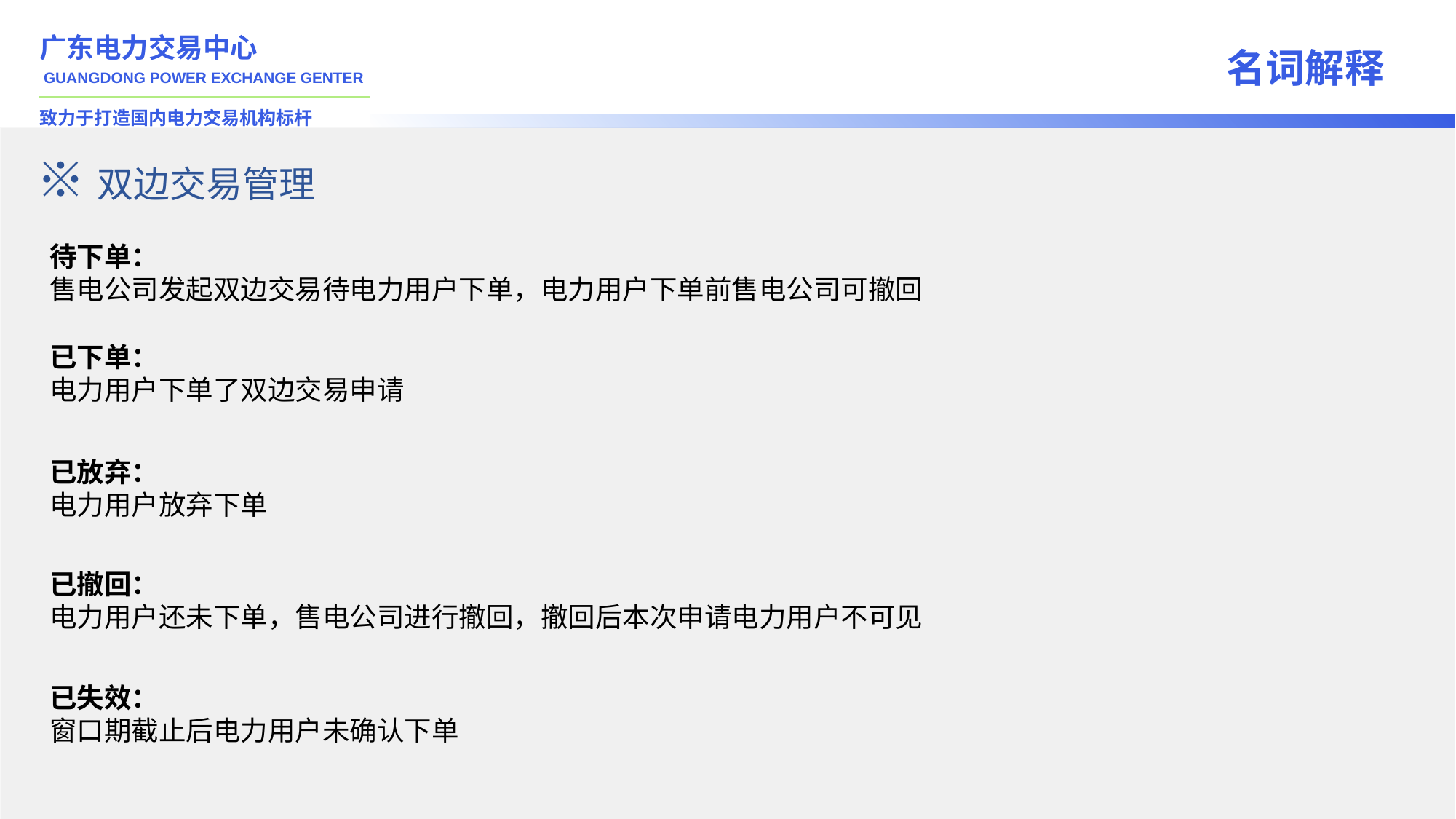

广东电力交易中心
名词解释
GUANGDONG POWER EXCHANGE GENTER
致力于打造国内电力交易机构标杆

※双边交易管理
待下单：
售电公司发起双边交易待电力用户下单，电力用户下单前售电公司可撤回
已下单：
电力用户下单了双边交易申请
已放弃：
电力用户放弃下单
已撤回：
电力用户还未下单，售电公司进行撤回，撤回后本次申请电力用户不可见
已失效：
窗口期截止后电力用户未确认下单